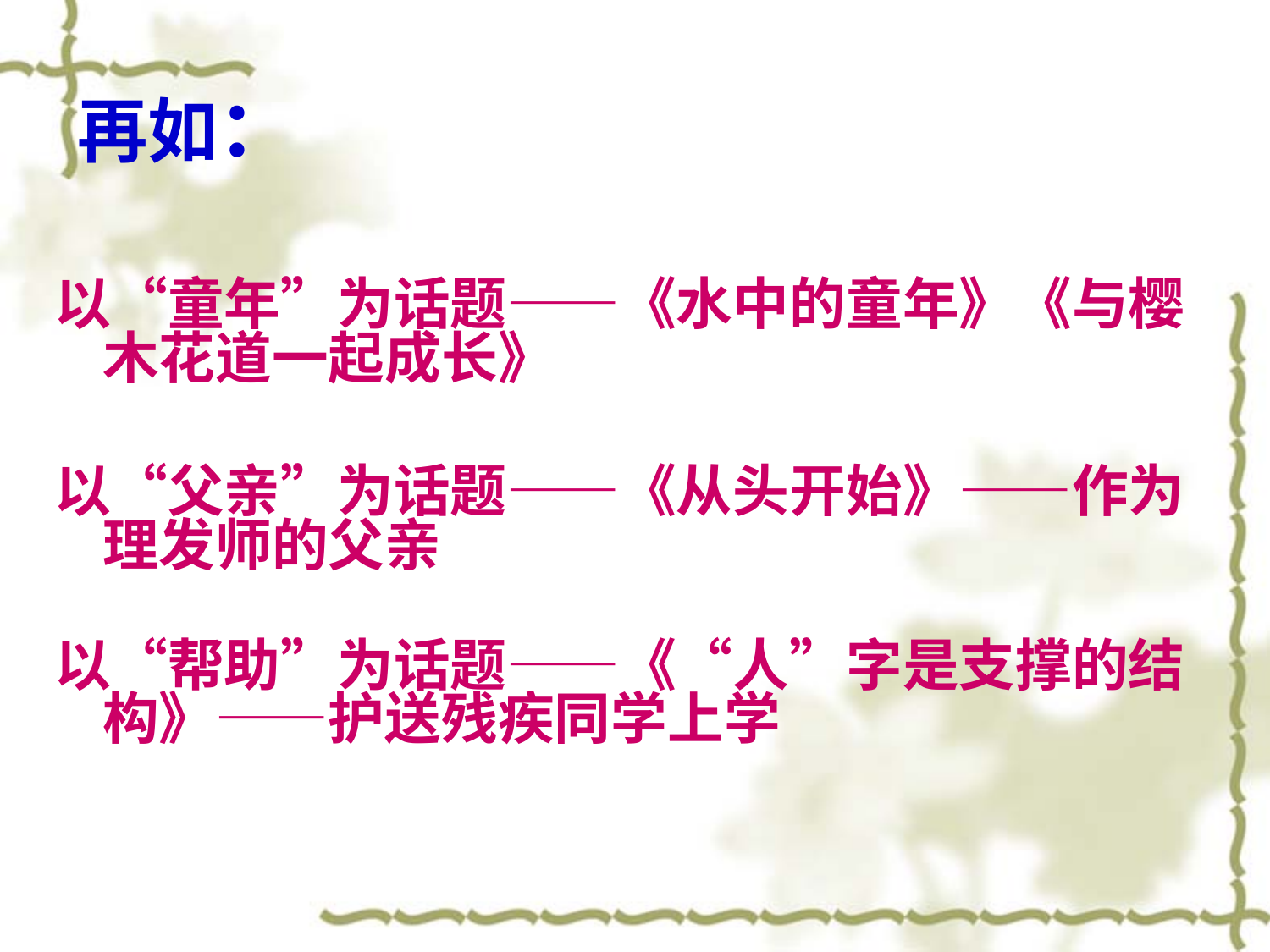

# 再如：
以“童年”为话题——《水中的童年》《与樱木花道一起成长》
以“父亲”为话题——《从头开始》——作为理发师的父亲
以“帮助”为话题——《“人”字是支撑的结构》——护送残疾同学上学
183